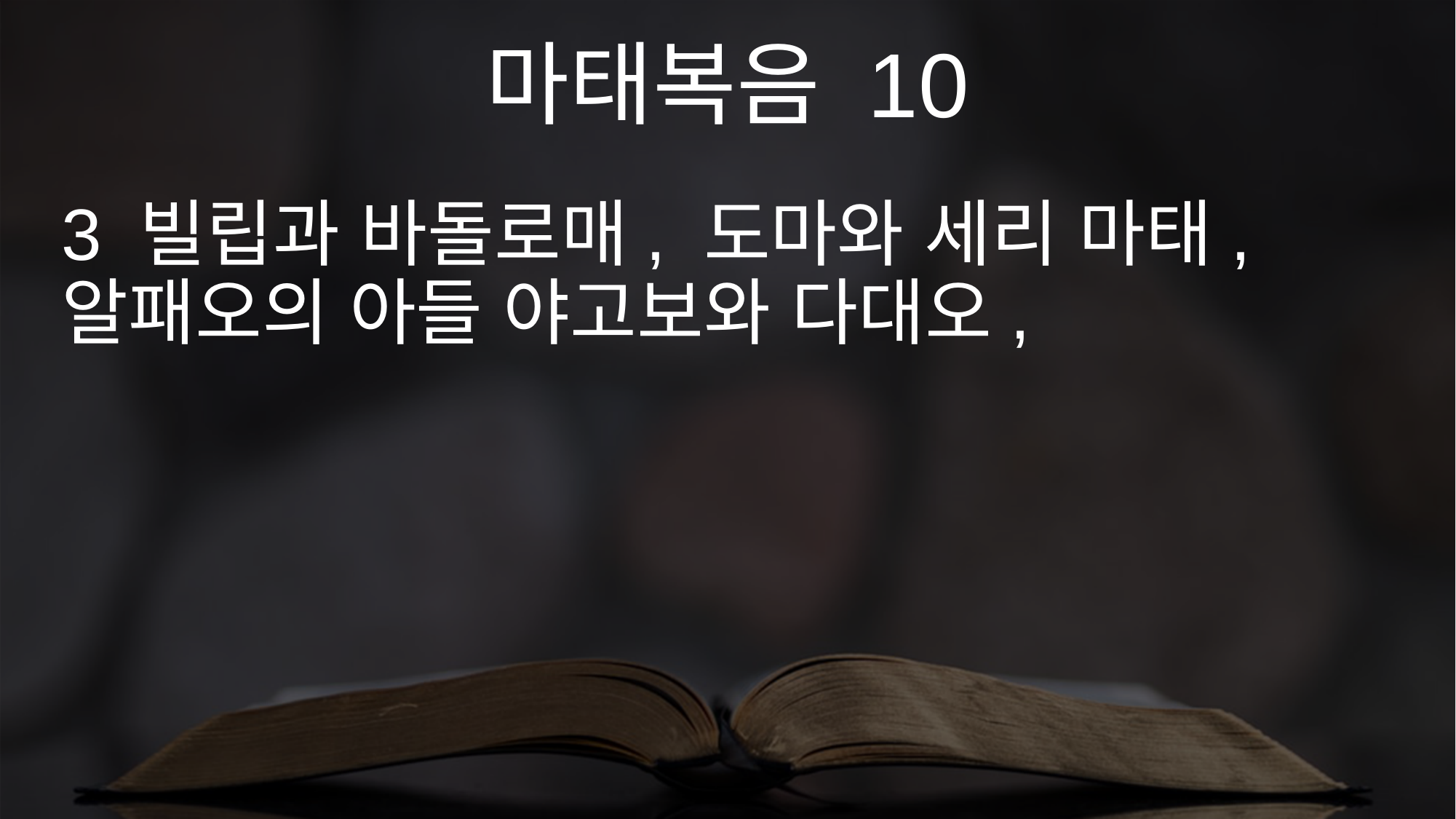

마태복음 10
3 빌립과 바돌로매, 도마와 세리 마태, 알패오의 아들 야고보와 다대오,